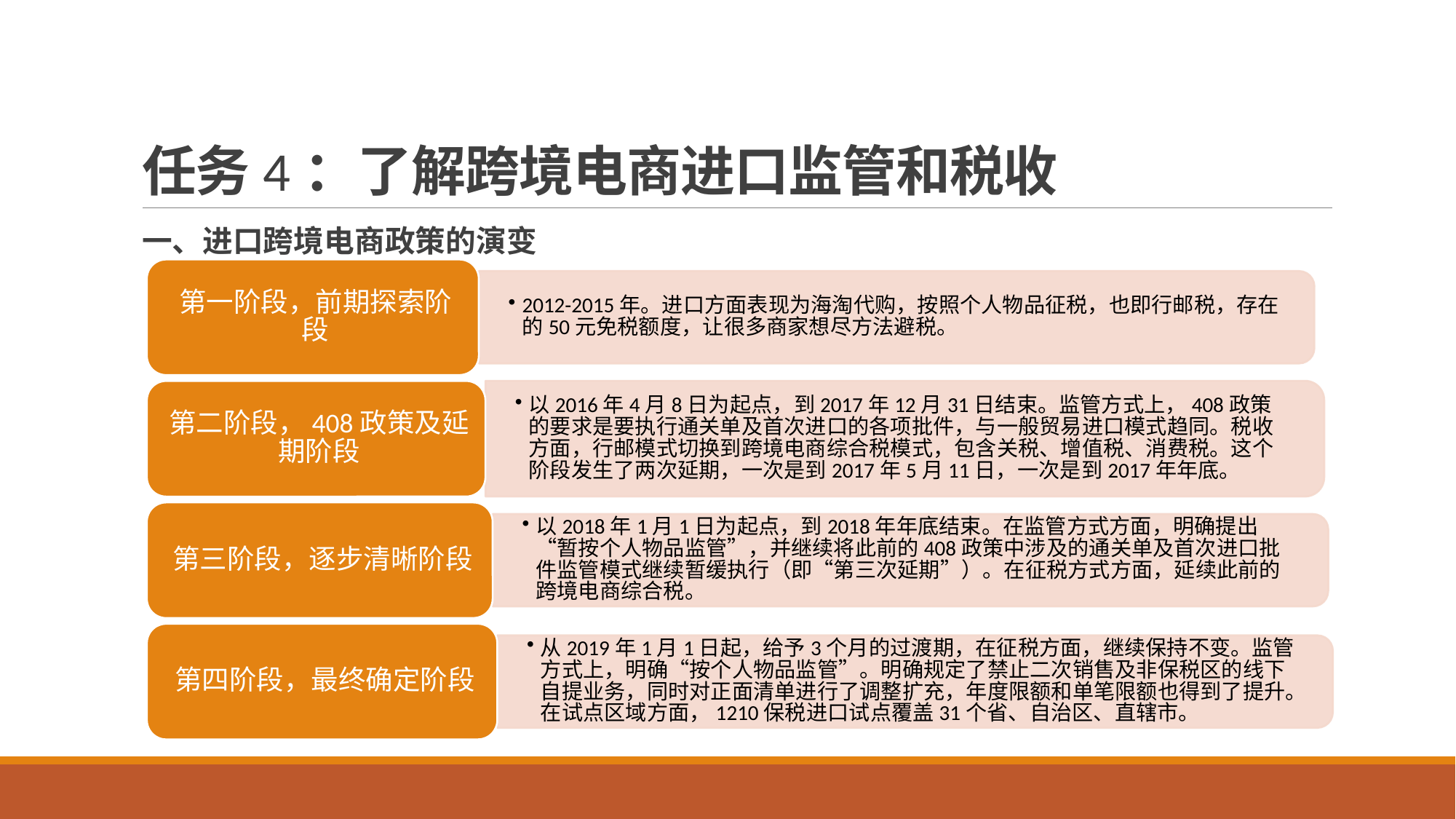

# 任务4：了解跨境电商进口监管和税收
一、进口跨境电商政策的演变

2012-2015年。进口方面表现为海淘代购，按照个人物品征税，也即行邮税，存在的50元免税额度，让很多商家想尽方法避税。
第一阶段，前期探索阶段
以2016年4月8日为起点，到2017年12月31日结束。监管方式上，408政策的要求是要执行通关单及首次进口的各项批件，与一般贸易进口模式趋同。税收方面，行邮模式切换到跨境电商综合税模式，包含关税、增值税、消费税。这个阶段发生了两次延期，一次是到2017年5月11日，一次是到2017年年底。
第二阶段，408政策及延期阶段
以2018年1月1日为起点，到2018年年底结束。在监管方式方面，明确提出“暂按个人物品监管”，并继续将此前的408政策中涉及的通关单及首次进口批件监管模式继续暂缓执行（即“第三次延期”）。在征税方式方面，延续此前的跨境电商综合税。
第三阶段，逐步清晰阶段
从2019年1月1日起，给予3个月的过渡期，在征税方面，继续保持不变。监管方式上，明确“按个人物品监管”。明确规定了禁止二次销售及非保税区的线下自提业务，同时对正面清单进行了调整扩充，年度限额和单笔限额也得到了提升。在试点区域方面，1210保税进口试点覆盖31个省、自治区、直辖市。
第四阶段，最终确定阶段